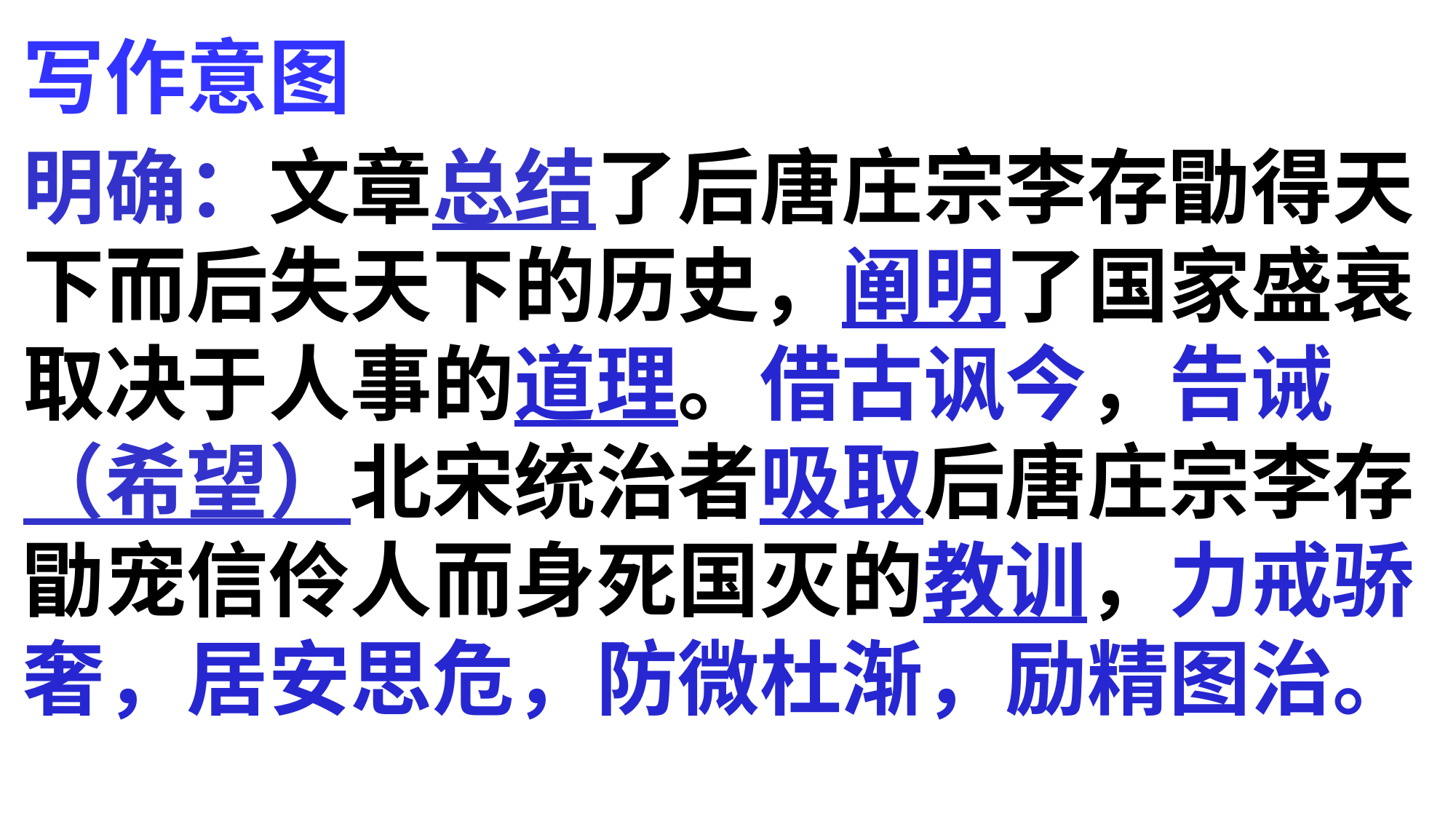

写作意图
明确：文章总结了后唐庄宗李存勖得天下而后失天下的历史，阐明了国家盛衰取决于人事的道理。借古讽今，告诫（希望）北宋统治者吸取后唐庄宗李存勖宠信伶人而身死国灭的教训，力戒骄奢，居安思危，防微杜渐，励精图治。